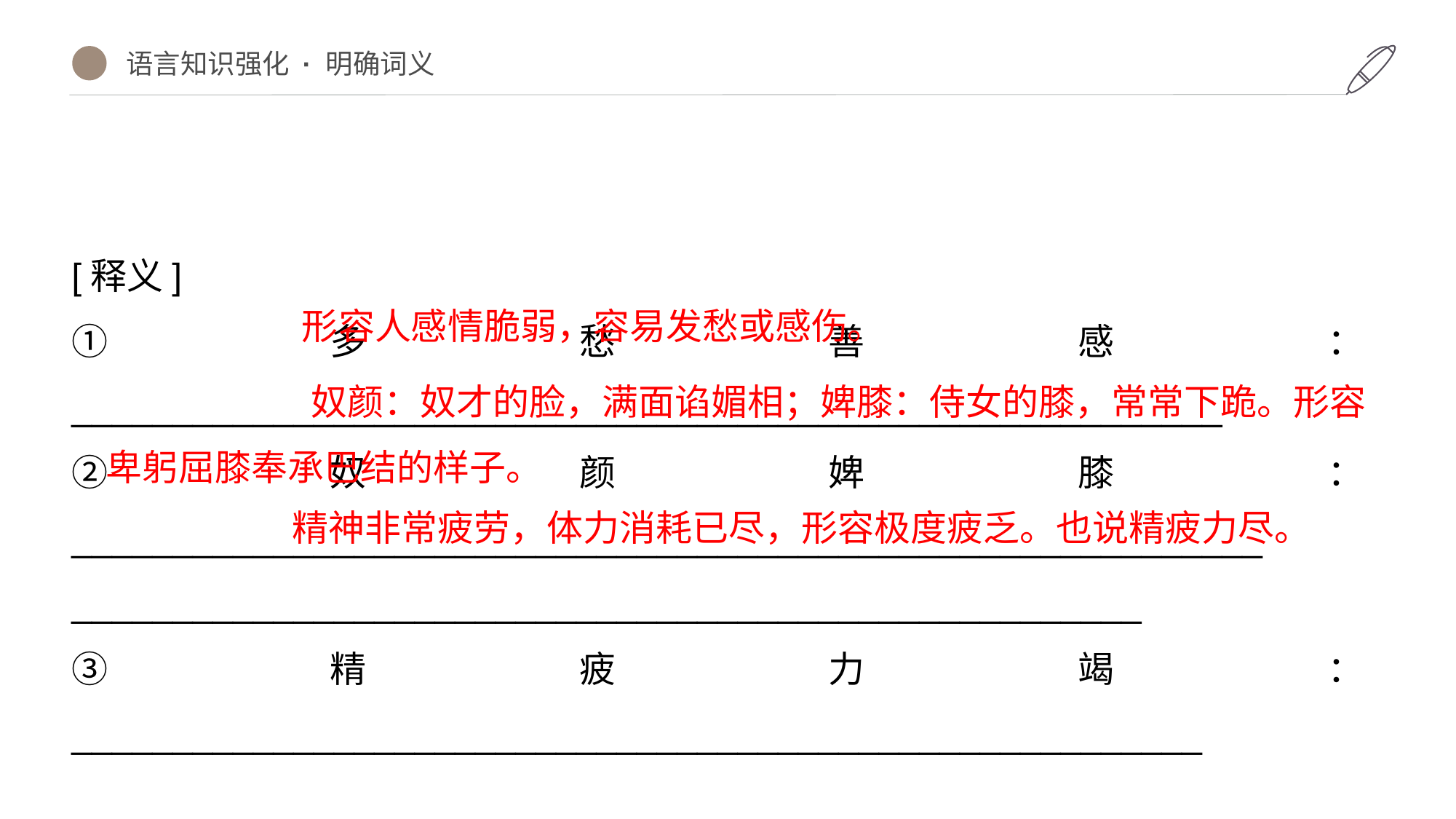

语言知识强化 · 明确词义

[释义]
①多愁善感：_________________________________________________________
②奴颜婢膝：___________________________________________________________
_____________________________________________________
③精疲力竭：________________________________________________________
形容人感情脆弱，容易发愁或感伤。
                        奴颜：奴才的脸，满面谄媚相；婢膝：侍女的膝，常常下跪。形容
卑躬屈膝奉承巴结的样子。
精神非常疲劳，体力消耗已尽，形容极度疲乏。也说精疲力尽。